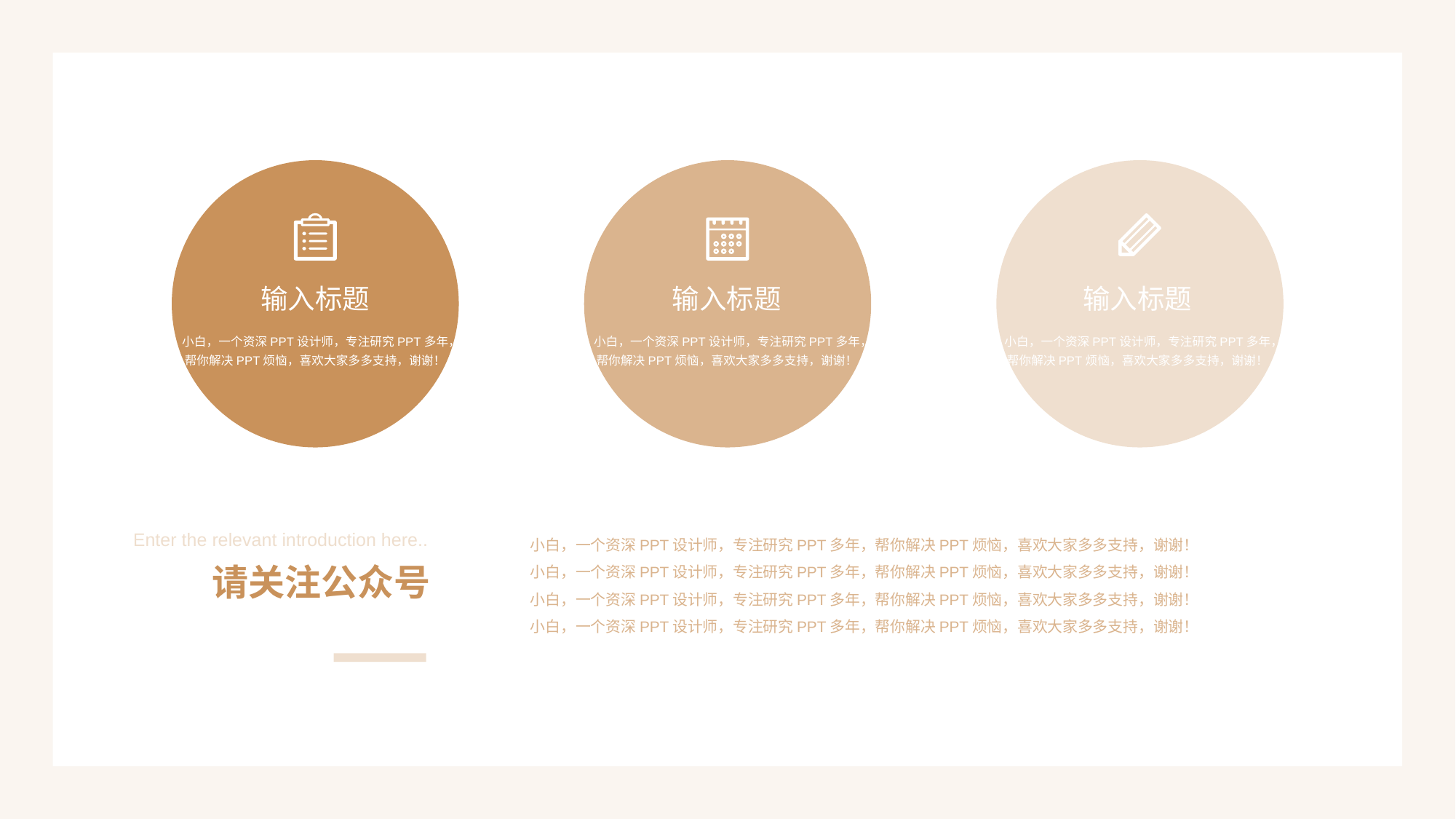

输入标题
输入标题
输入标题
小白，一个资深PPT设计师，专注研究PPT多年，帮你解决PPT烦恼，喜欢大家多多支持，谢谢！
小白，一个资深PPT设计师，专注研究PPT多年，帮你解决PPT烦恼，喜欢大家多多支持，谢谢！
小白，一个资深PPT设计师，专注研究PPT多年，帮你解决PPT烦恼，喜欢大家多多支持，谢谢！
小白，一个资深PPT设计师，专注研究PPT多年，帮你解决PPT烦恼，喜欢大家多多支持，谢谢！
小白，一个资深PPT设计师，专注研究PPT多年，帮你解决PPT烦恼，喜欢大家多多支持，谢谢！
小白，一个资深PPT设计师，专注研究PPT多年，帮你解决PPT烦恼，喜欢大家多多支持，谢谢！
小白，一个资深PPT设计师，专注研究PPT多年，帮你解决PPT烦恼，喜欢大家多多支持，谢谢！

Enter the relevant introduction here..
请关注公众号